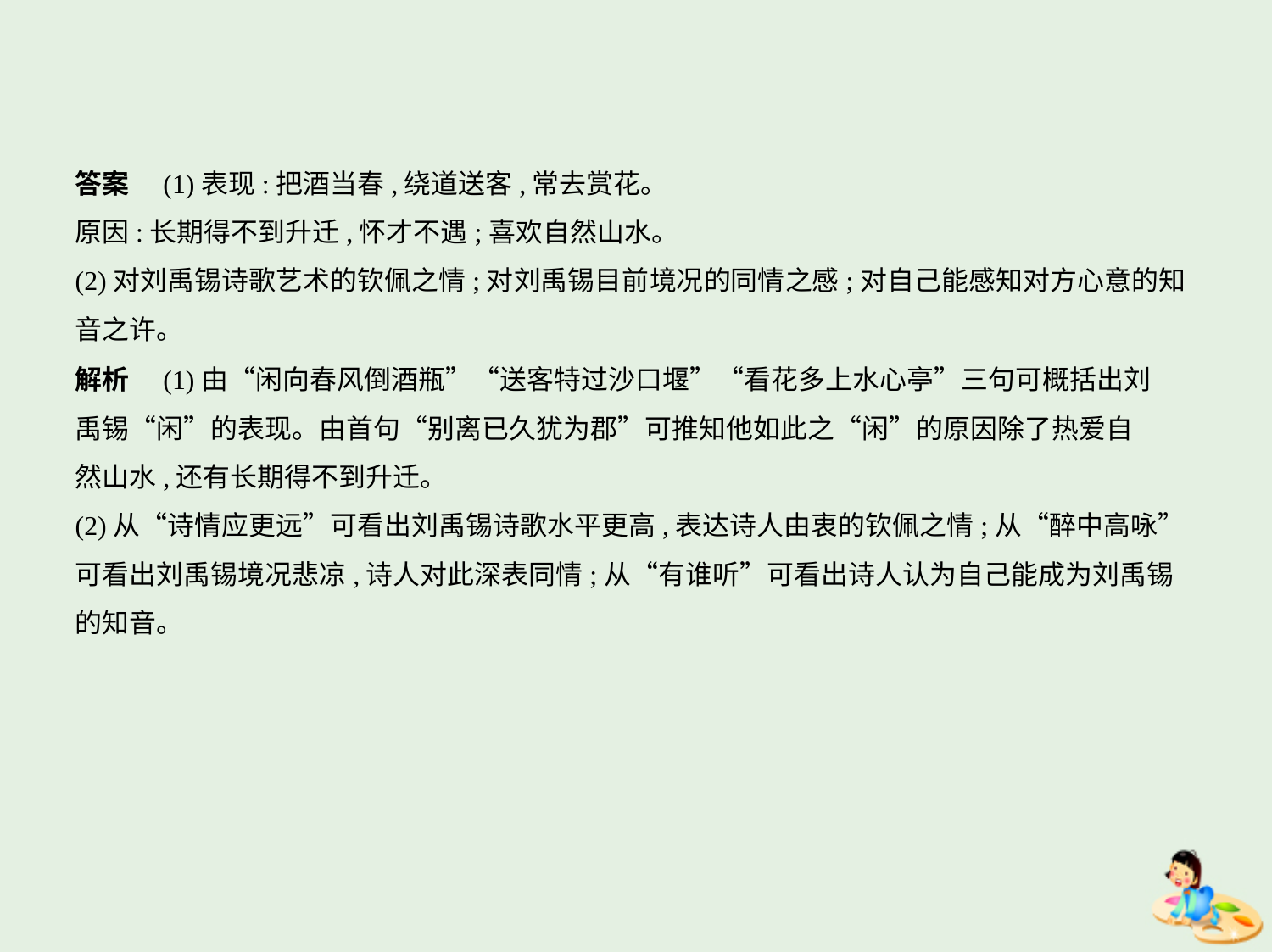

答案　(1)表现:把酒当春,绕道送客,常去赏花。
原因:长期得不到升迁,怀才不遇;喜欢自然山水。
(2)对刘禹锡诗歌艺术的钦佩之情;对刘禹锡目前境况的同情之感;对自己能感知对方心意的知
音之许。
解析　(1)由“闲向春风倒酒瓶”“送客特过沙口堰”“看花多上水心亭”三句可概括出刘
禹锡“闲”的表现。由首句“别离已久犹为郡”可推知他如此之“闲”的原因除了热爱自
然山水,还有长期得不到升迁。
(2)从“诗情应更远”可看出刘禹锡诗歌水平更高,表达诗人由衷的钦佩之情;从“醉中高咏”
可看出刘禹锡境况悲凉,诗人对此深表同情;从“有谁听”可看出诗人认为自己能成为刘禹锡
的知音。